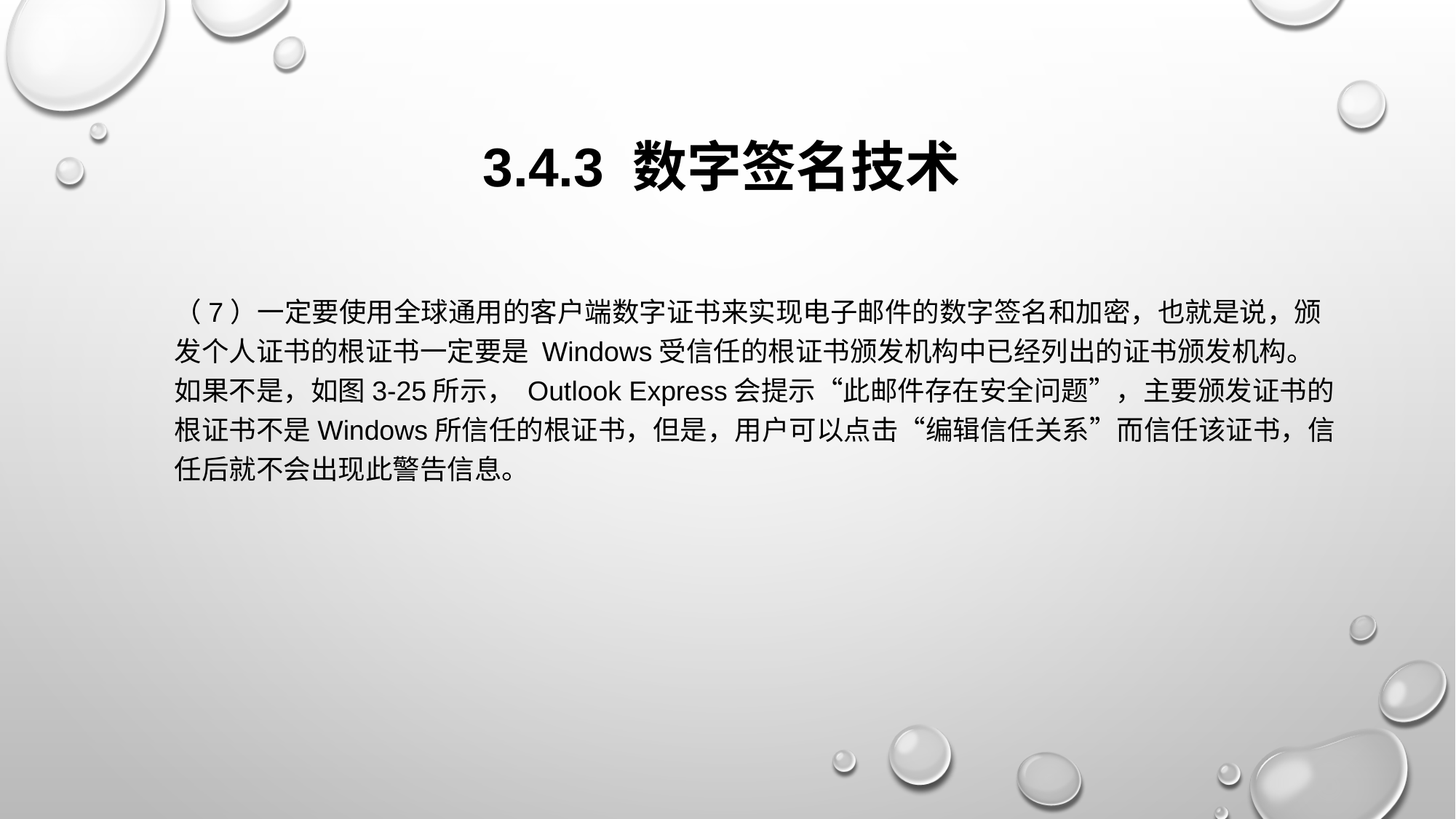

# 3.4.3 数字签名技术
（7）一定要使用全球通用的客户端数字证书来实现电子邮件的数字签名和加密，也就是说，颁发个人证书的根证书一定要是 Windows受信任的根证书颁发机构中已经列出的证书颁发机构。如果不是，如图3-25所示， Outlook Express会提示“此邮件存在安全问题”，主要颁发证书的根证书不是Windows所信任的根证书，但是，用户可以点击“编辑信任关系”而信任该证书，信任后就不会出现此警告信息。